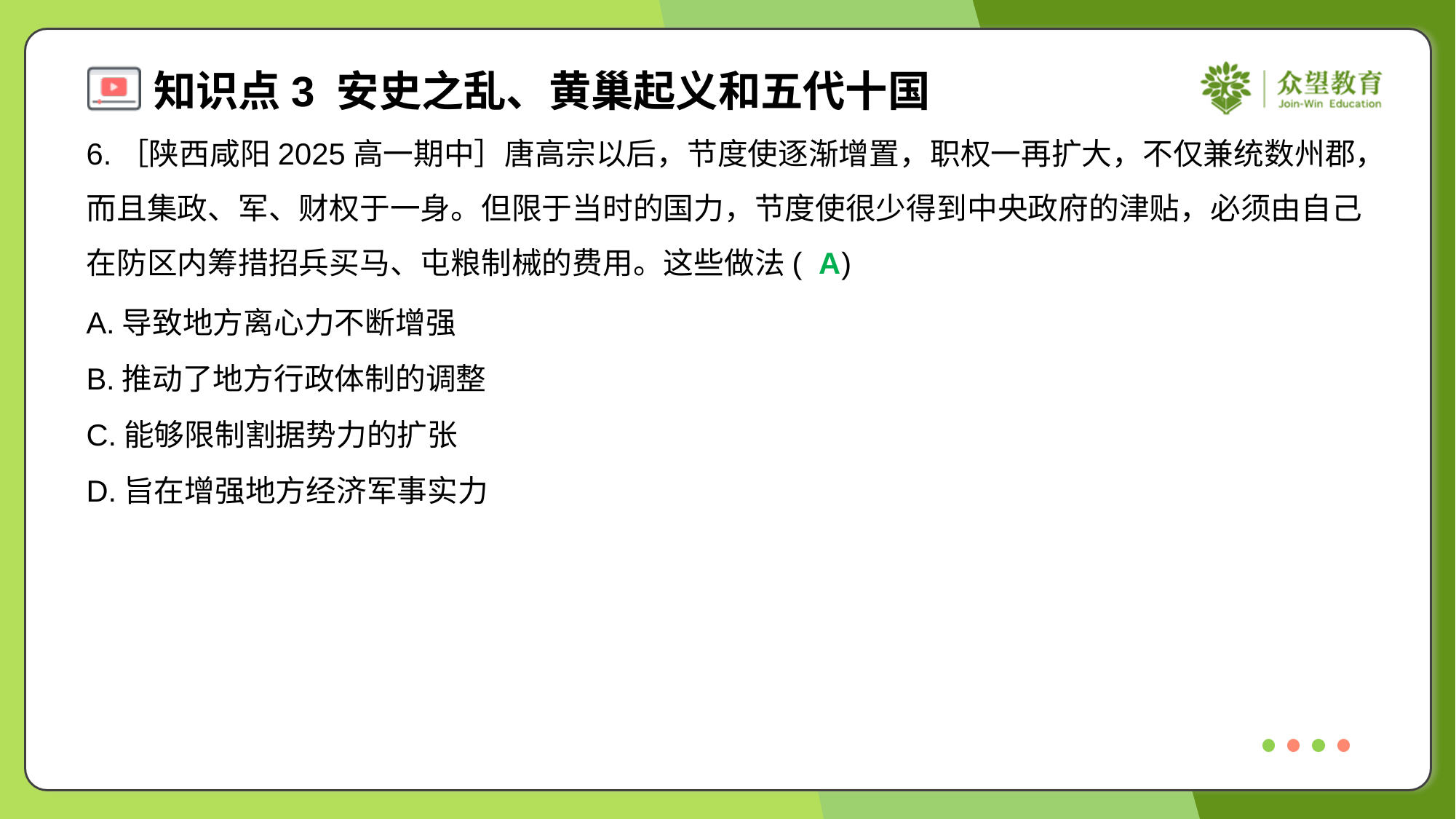

6.［陕西咸阳2025高一期中］唐高宗以后，节度使逐渐增置，职权一再扩大，不仅兼统数州郡，
而且集政、军、财权于一身。但限于当时的国力，节度使很少得到中央政府的津贴，必须由自己
在防区内筹措招兵买马、屯粮制械的费用。这些做法(     )
A
A.导致地方离心力不断增强
B.推动了地方行政体制的调整
C.能够限制割据势力的扩张
D.旨在增强地方经济军事实力